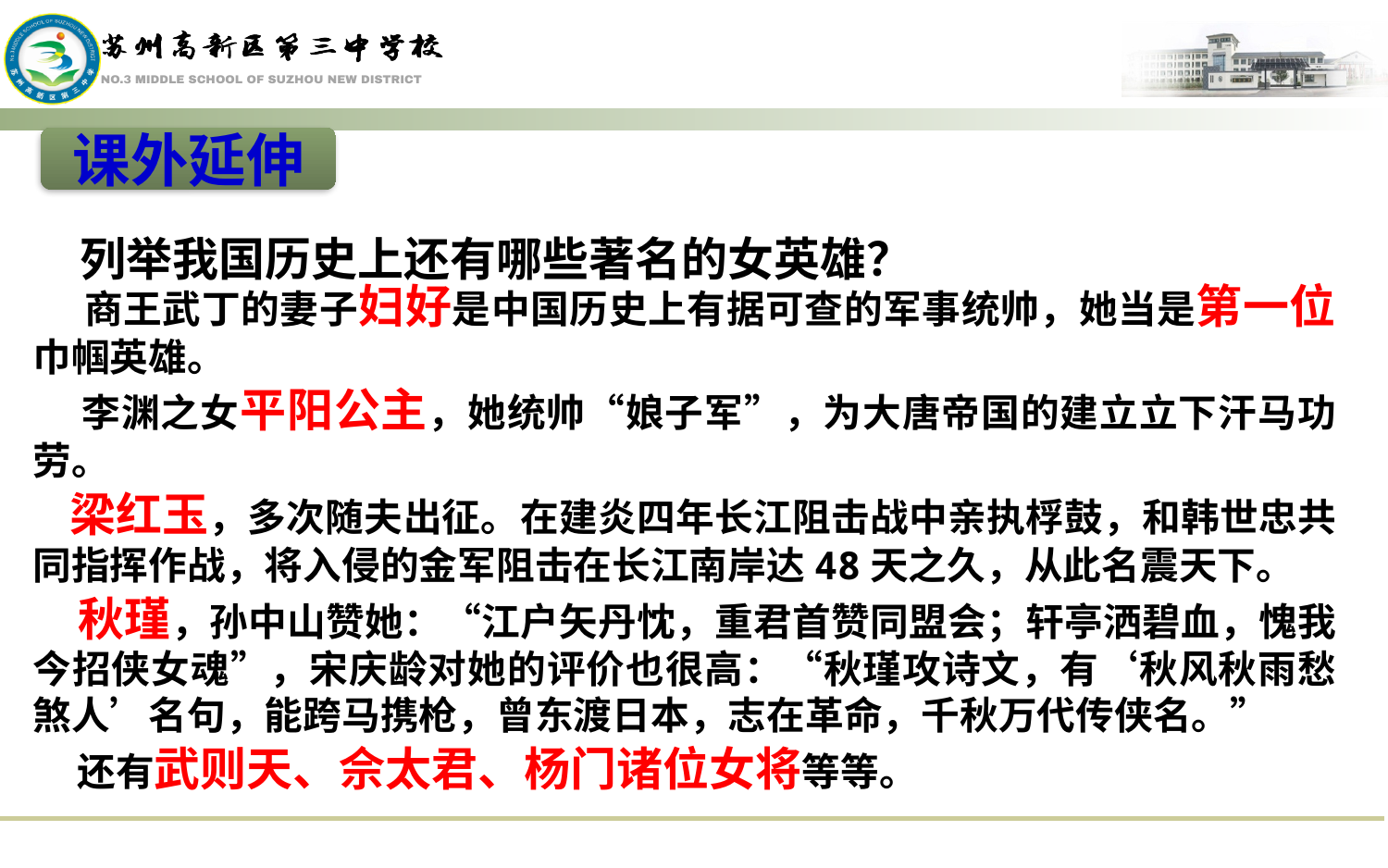

课外延伸
列举我国历史上还有哪些著名的女英雄？
    商王武丁的妻子妇好是中国历史上有据可查的军事统帅，她当是第一位巾帼英雄。
    李渊之女平阳公主，她统帅“娘子军”，为大唐帝国的建立立下汗马功劳。
   梁红玉，多次随夫出征。在建炎四年长江阻击战中亲执桴鼓，和韩世忠共同指挥作战，将入侵的金军阻击在长江南岸达48天之久，从此名震天下。
    秋瑾，孙中山赞她：“江户矢丹忱，重君首赞同盟会；轩亭洒碧血，愧我今招侠女魂”，宋庆龄对她的评价也很高：“秋瑾攻诗文，有‘秋风秋雨愁煞人’名句，能跨马携枪，曾东渡日本，志在革命，千秋万代传侠名。”
    还有武则天、佘太君、杨门诸位女将等等。